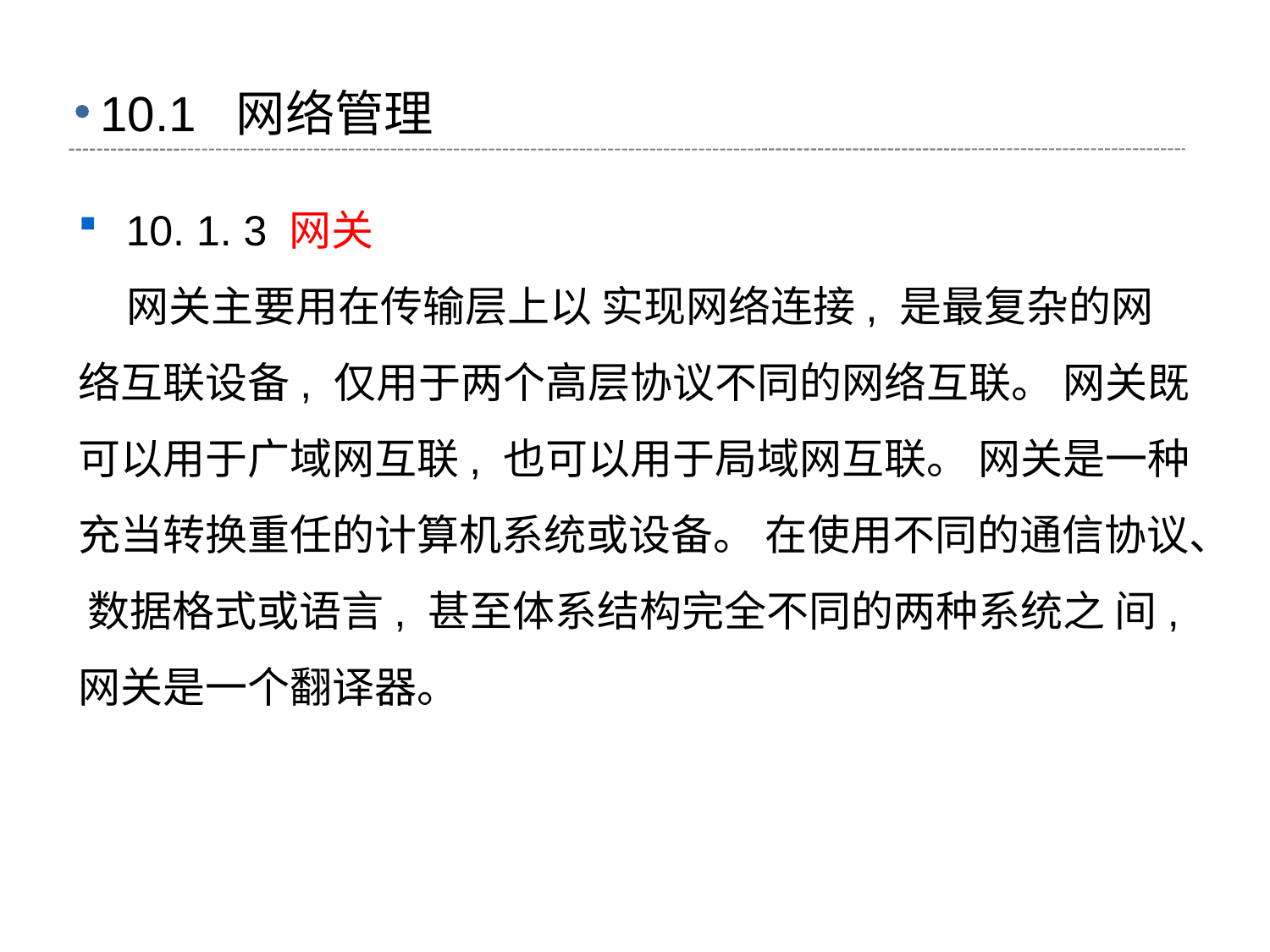

# 10.1  网络管理

10. 1. 3 网关
    网关主要用在传输层上以 实现网络连接, 是最复杂的网络互联设备, 仅用于两个高层协议不同的网络互联。 网关既 可以用于广域网互联, 也可以用于局域网互联。 网关是一种充当转换重任的计算机系统或设备。 在使用不同的通信协议、 数据格式或语言, 甚至体系结构完全不同的两种系统之 间, 网关是一个翻译器。